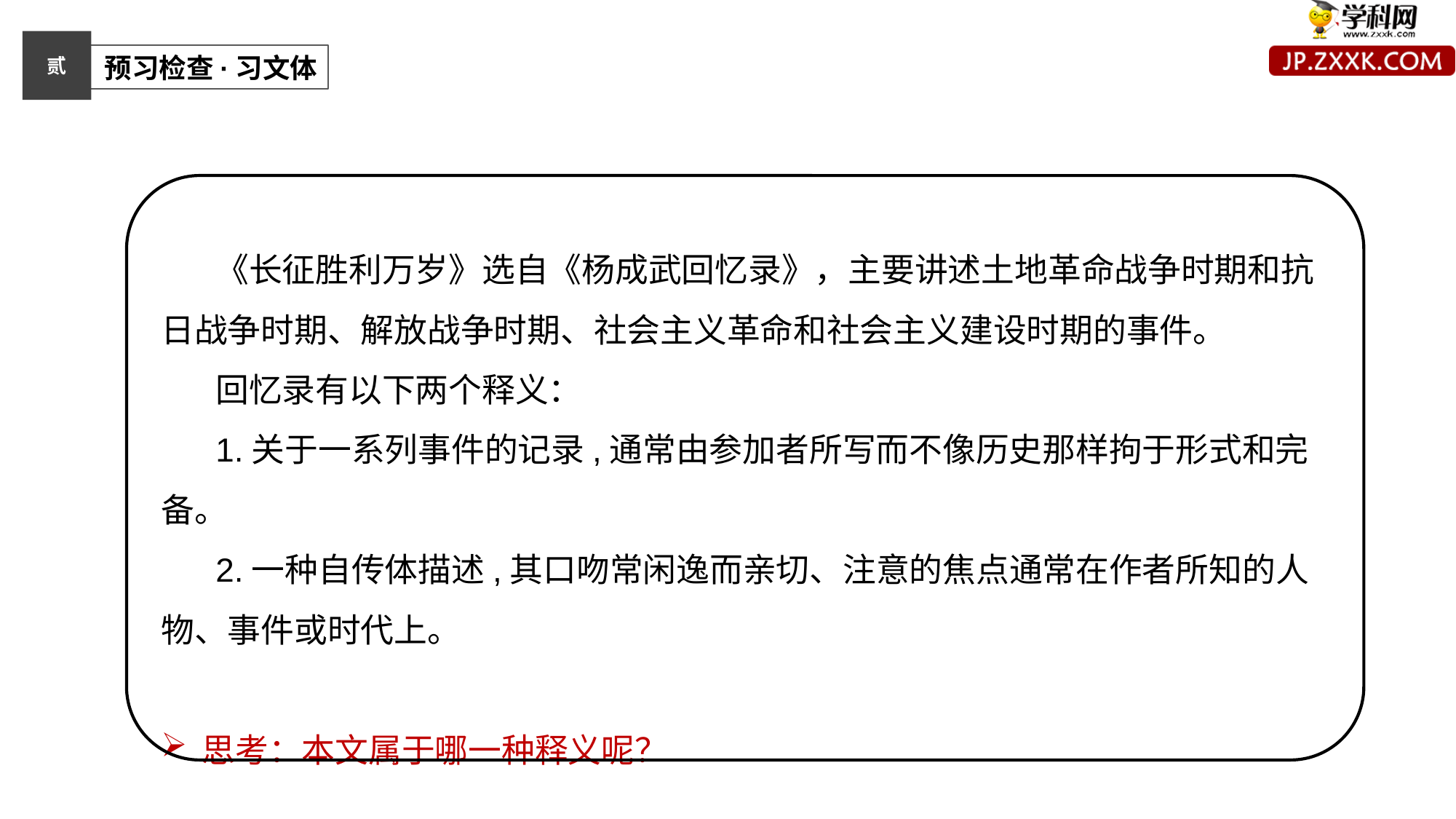

贰
  预习检查·习文体

《长征胜利万岁》选自《杨成武回忆录》，主要讲述土地革命战争时期和抗日战争时期、解放战争时期、社会主义革命和社会主义建设时期的事件。
回忆录有以下两个释义：
1.关于一系列事件的记录,通常由参加者所写而不像历史那样拘于形式和完备。
2.一种自传体描述,其口吻常闲逸而亲切、注意的焦点通常在作者所知的人物、事件或时代上。

思考：本文属于哪一种释义呢？